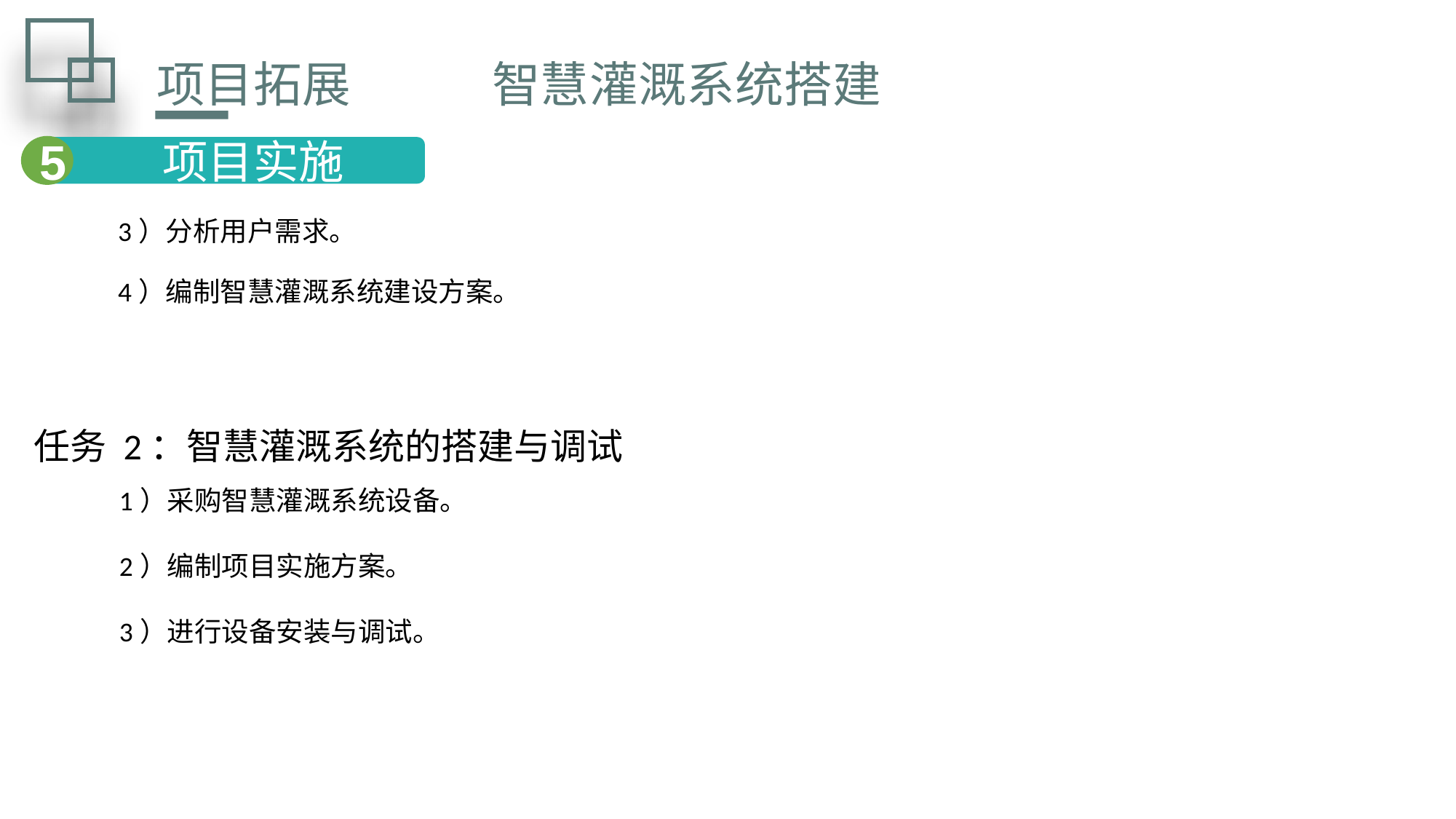

项目拓展             智慧灌溉系统搭建

5
   项目实施
3）分析用户需求。
4）编制智慧灌溉系统建设方案。
任务 2：智慧灌溉系统的搭建与调试
1）采购智慧灌溉系统设备。

2）编制项目实施方案。

3）进行设备安装与调试。